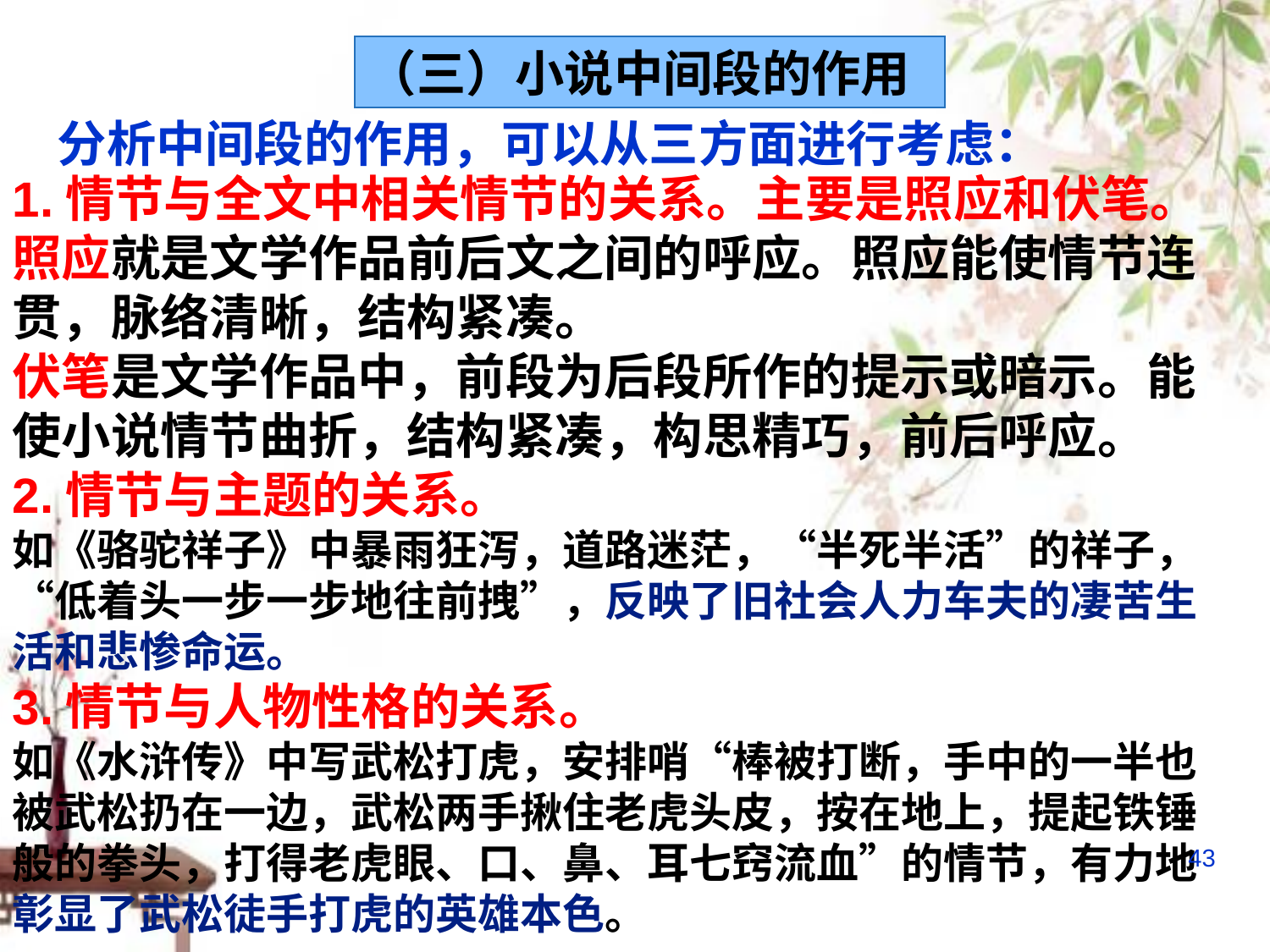

（三）小说中间段的作用
分析中间段的作用，可以从三方面进行考虑：
1.情节与全文中相关情节的关系。主要是照应和伏笔。
照应就是文学作品前后文之间的呼应。照应能使情节连贯，脉络清晰，结构紧凑。
伏笔是文学作品中，前段为后段所作的提示或暗示。能使小说情节曲折，结构紧凑，构思精巧，前后呼应。
2.情节与主题的关系。
如《骆驼祥子》中暴雨狂泻，道路迷茫，“半死半活”的祥子，“低着头一步一步地往前拽”，反映了旧社会人力车夫的凄苦生活和悲惨命运。
3.情节与人物性格的关系。
如《水浒传》中写武松打虎，安排哨“棒被打断，手中的一半也被武松扔在一边，武松两手揪住老虎头皮，按在地上，提起铁锤般的拳头，打得老虎眼、口、鼻、耳七窍流血”的情节，有力地彰显了武松徒手打虎的英雄本色。
43